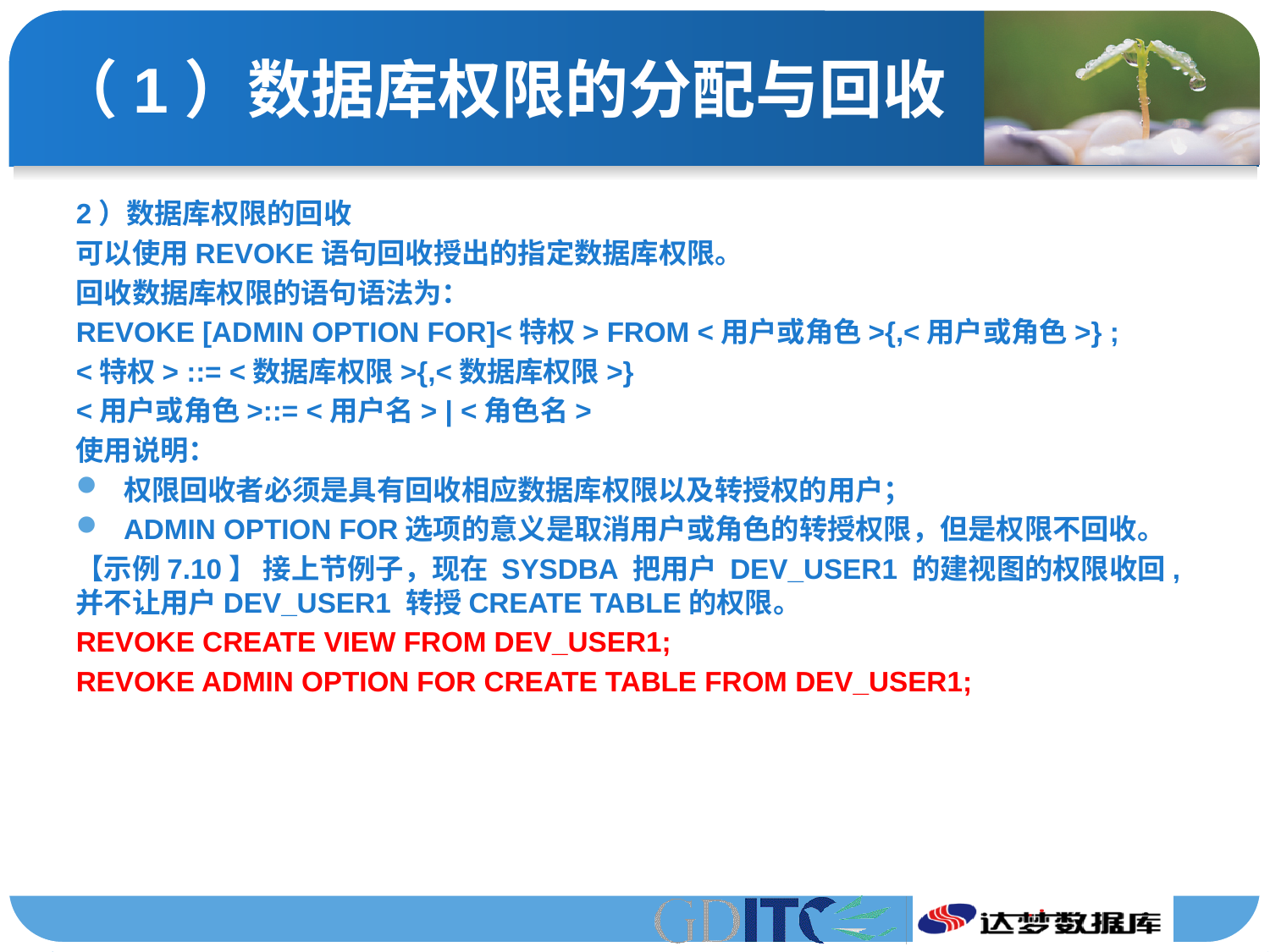

# （1）数据库权限的分配与回收
2）数据库权限的回收
可以使用REVOKE语句回收授出的指定数据库权限。
回收数据库权限的语句语法为：
REVOKE [ADMIN OPTION FOR]<特权> FROM <用户或角色>{,<用户或角色>} ;
<特权> ::= <数据库权限>{,<数据库权限>}
<用户或角色>::= <用户名> | <角色名>
使用说明：
权限回收者必须是具有回收相应数据库权限以及转授权的用户；
ADMIN OPTION FOR选项的意义是取消用户或角色的转授权限，但是权限不回收。
【示例7.10】 接上节例子，现在 SYSDBA 把用户 DEV_USER1 的建视图的权限收回,并不让用户DEV_USER1 转授CREATE TABLE的权限。
REVOKE CREATE VIEW FROM DEV_USER1;
REVOKE ADMIN OPTION FOR CREATE TABLE FROM DEV_USER1;